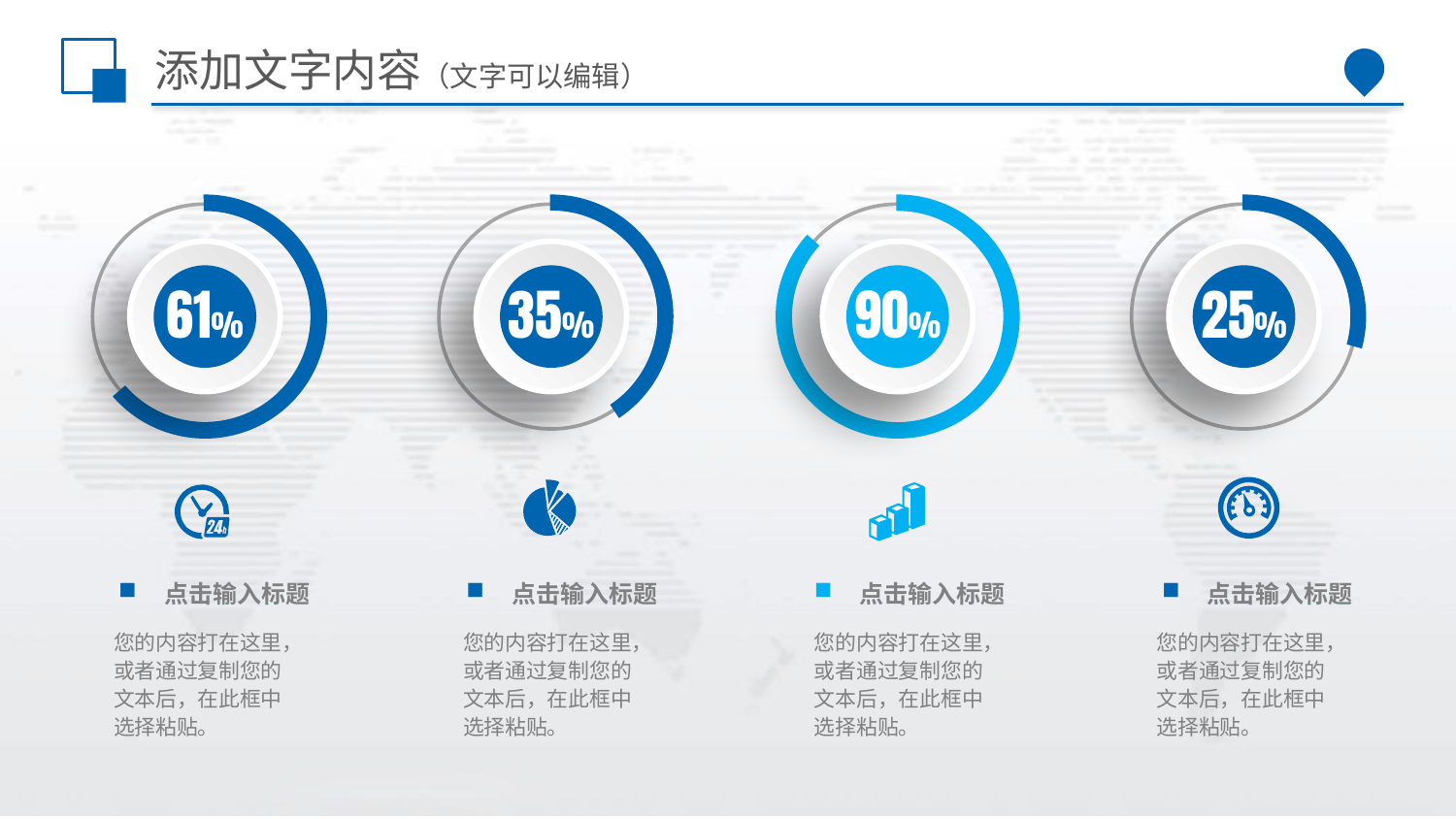

# 添加文字内容（文字可以编辑）
16

61%

35%

90%

25%

点击输入标题
点击输入标题
点击输入标题
点击输入标题
您的内容打在这里，或者通过复制您的文本后，在此框中选择粘贴。
您的内容打在这里，或者通过复制您的文本后，在此框中选择粘贴。
您的内容打在这里，或者通过复制您的文本后，在此框中选择粘贴。
您的内容打在这里，或者通过复制您的文本后，在此框中选择粘贴。